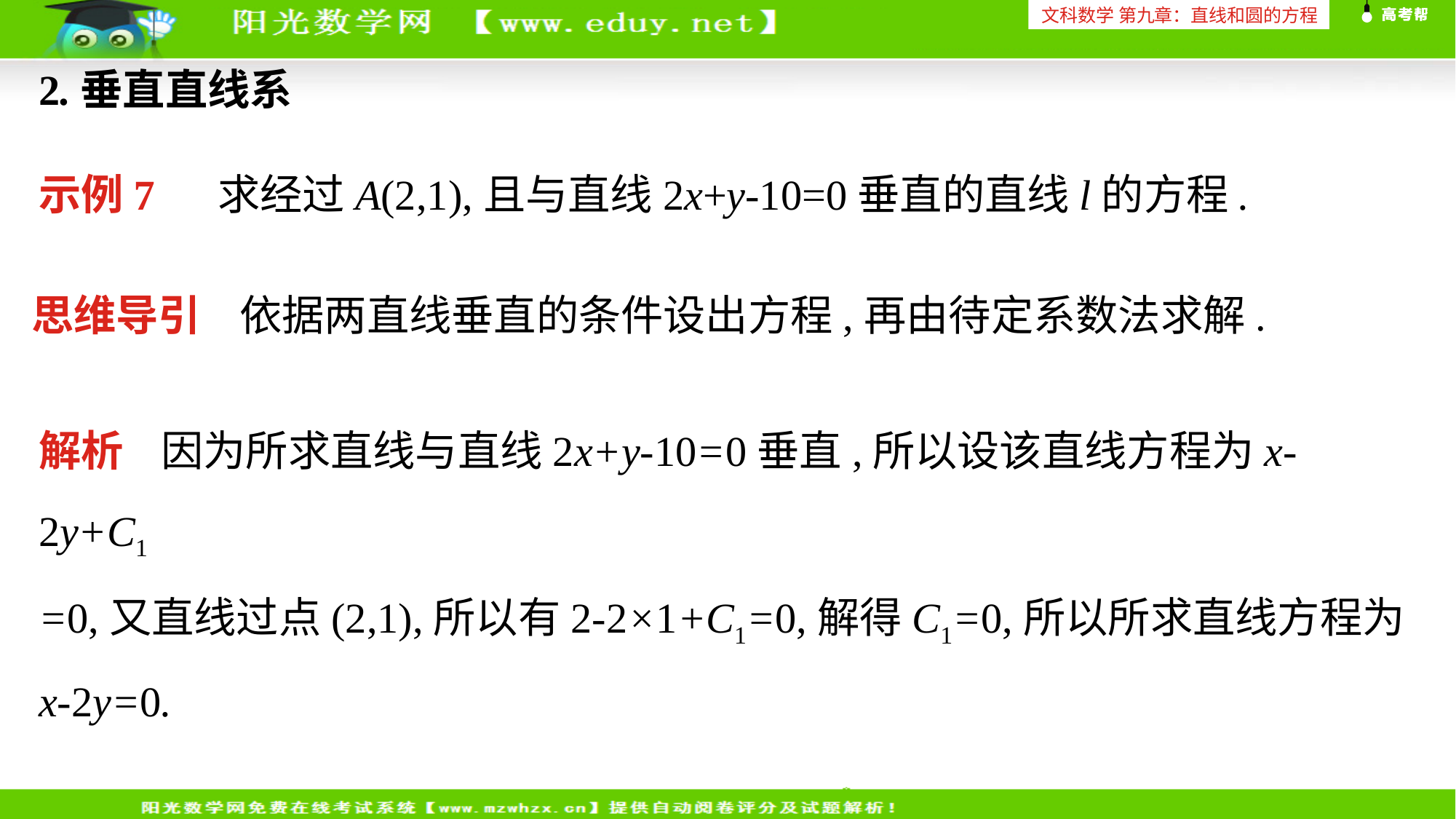

文科数学 第九章：直线和圆的方程
2.垂直直线系
示例7     求经过A(2,1),且与直线2x+y-10=0垂直的直线l的方程.
思维导引    依据两直线垂直的条件设出方程,再由待定系数法求解.
解析    因为所求直线与直线2x+y-10=0垂直,所以设该直线方程为x-2y+C1
=0,又直线过点(2,1),所以有2-2×1+C1=0,解得C1=0,所以所求直线方程为x-2y=0.